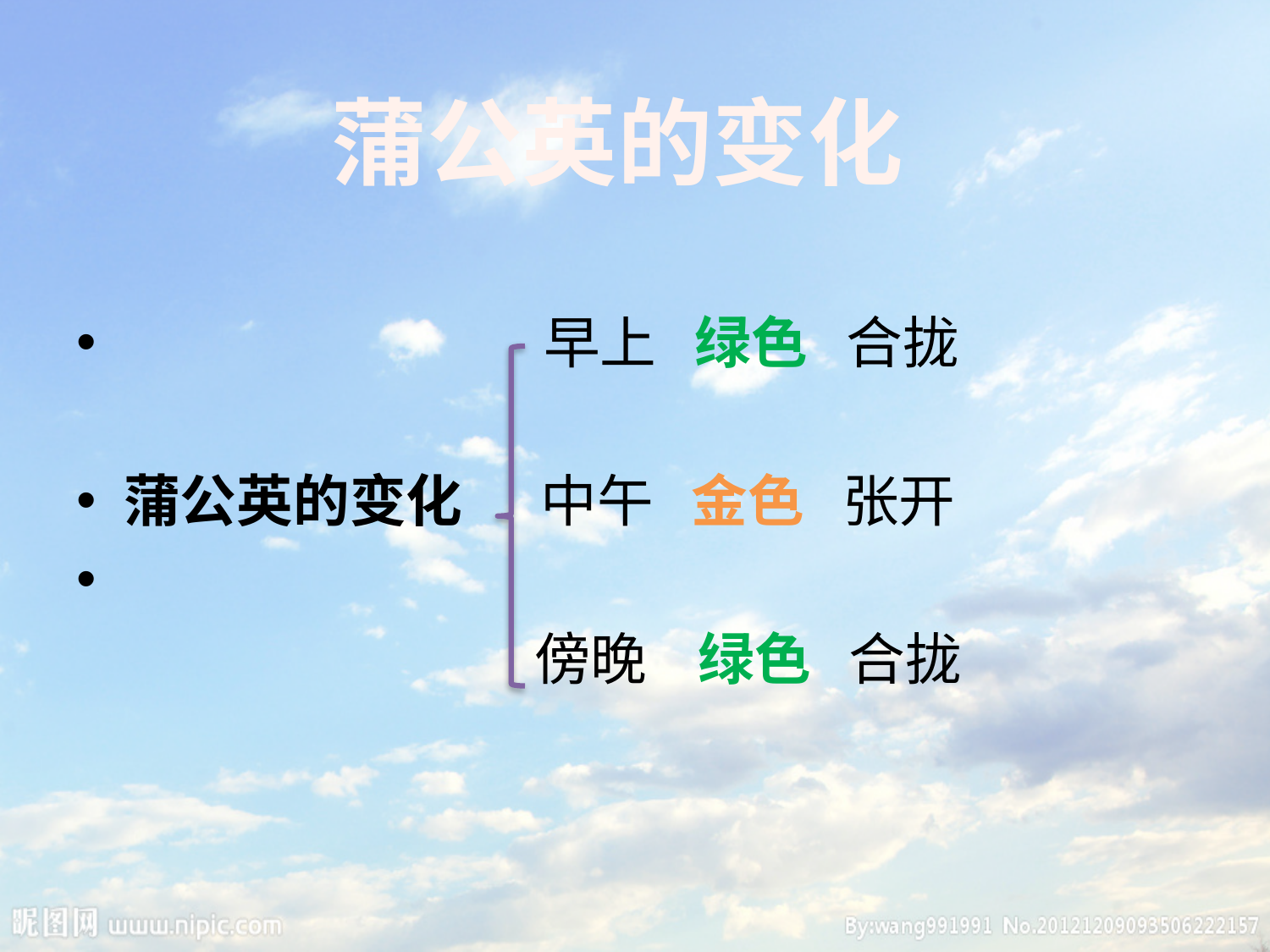

#
蒲公英的变化

                                早上   绿色   合拢

蒲公英的变化      中午   金色   张开

                                   傍晚    绿色   合拢